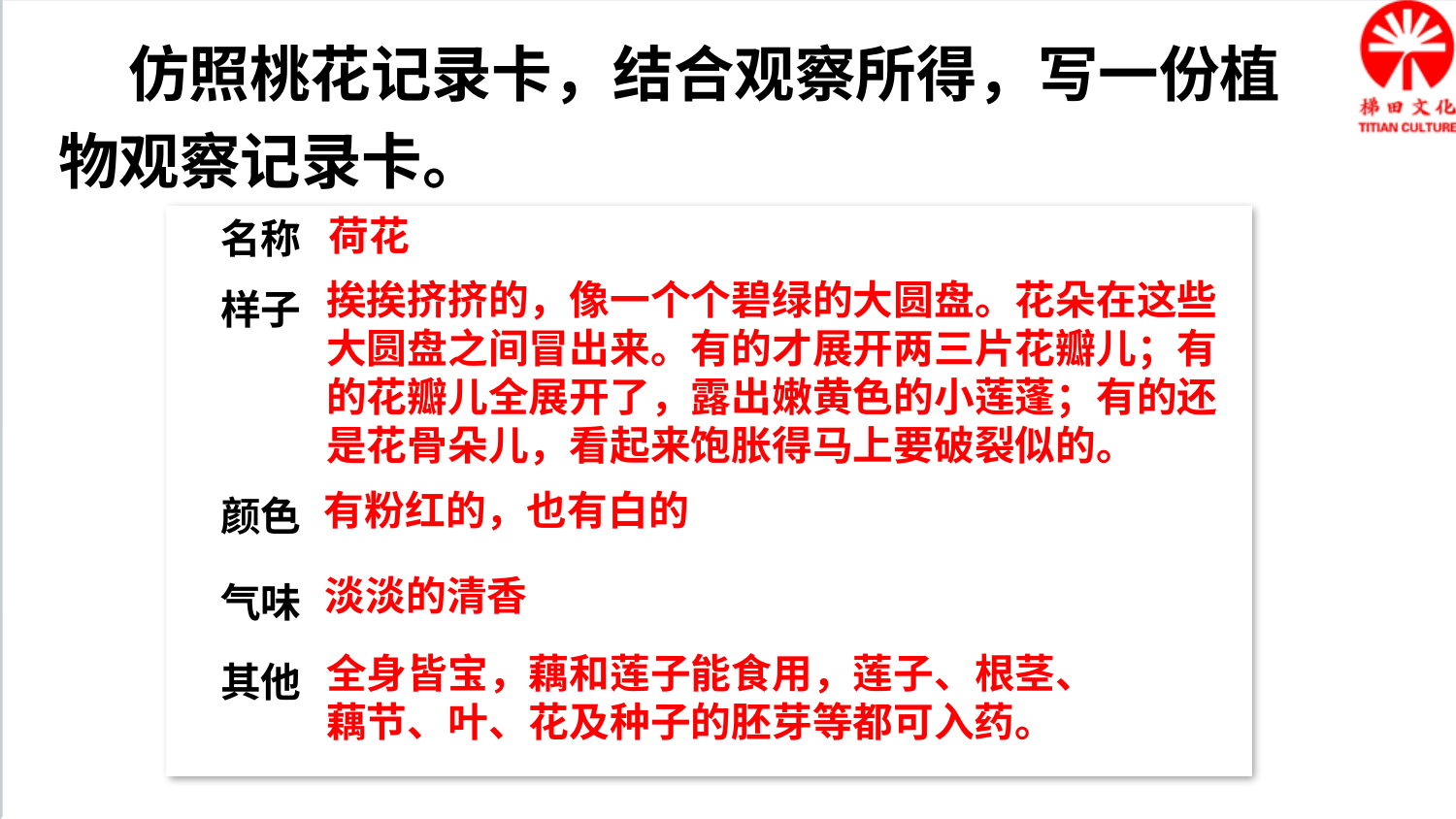

仿照桃花记录卡，结合观察所得，写一份植物观察记录卡。
荷花

名称
挨挨挤挤的，像一个个碧绿的大圆盘。花朵在这些大圆盘之间冒出来。有的才展开两三片花瓣儿；有的花瓣儿全展开了，露出嫩黄色的小莲蓬；有的还是花骨朵儿，看起来饱胀得马上要破裂似的。
样子
有粉红的，也有白的
颜色
淡淡的清香
气味
全身皆宝，藕和莲子能食用，莲子、根茎、藕节、叶、花及种子的胚芽等都可入药。
其他